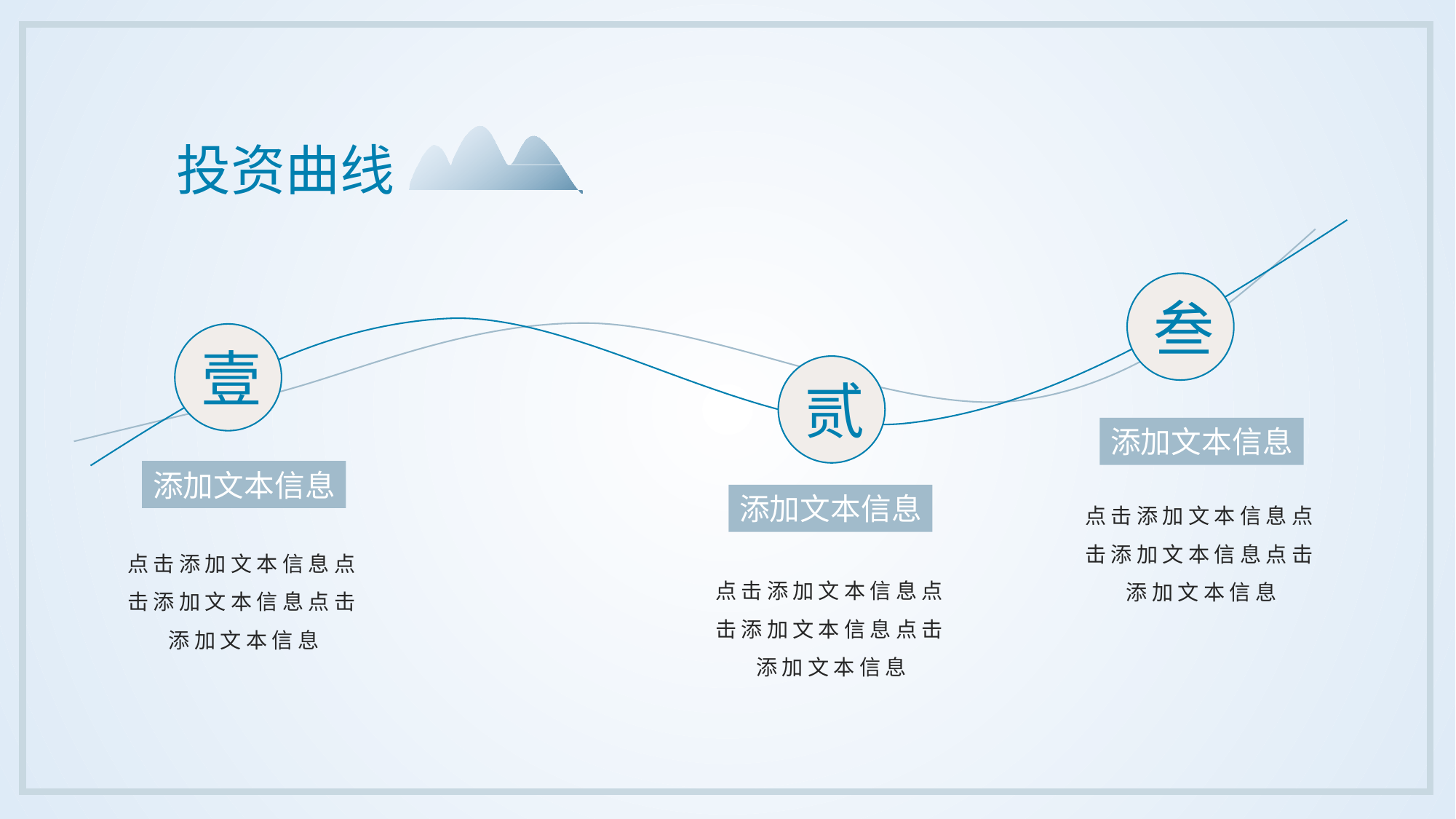

投资曲线

叁
壹
贰

添加文本信息
添加文本信息
点击添加文本信息点击添加文本信息点击添加文本信息
添加文本信息
点击添加文本信息点击添加文本信息点击添加文本信息
点击添加文本信息点击添加文本信息点击添加文本信息